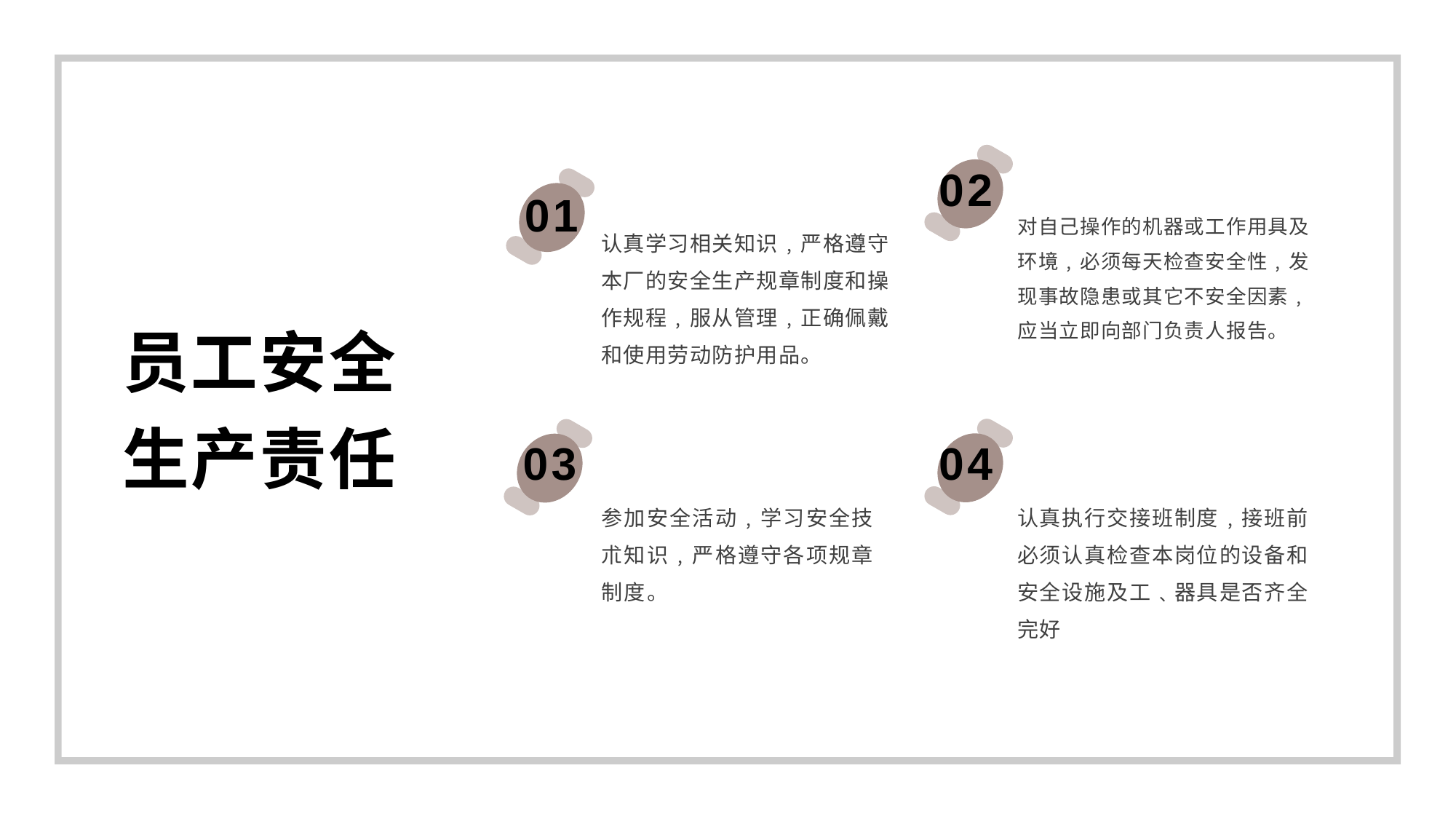

02

01
对自己操作的机器或工作用具及环境﹐必须每天检查安全性﹐发现事故隐患或其它不安全因素﹐应当立即向部门负责人报告。
认真学习相关知识﹐严格遵守本厂的安全生产规章制度和操作规程﹐服从管理﹐正确佩戴和使用劳动防护用品。
员工安全生产责任

04
03
认真执行交接班制度﹐接班前必须认真检查本岗位的设备和安全设施及工﹑器具是否齐全完好
参加安全活动﹐学习安全技朮知识﹐严格遵守各项规章制度。